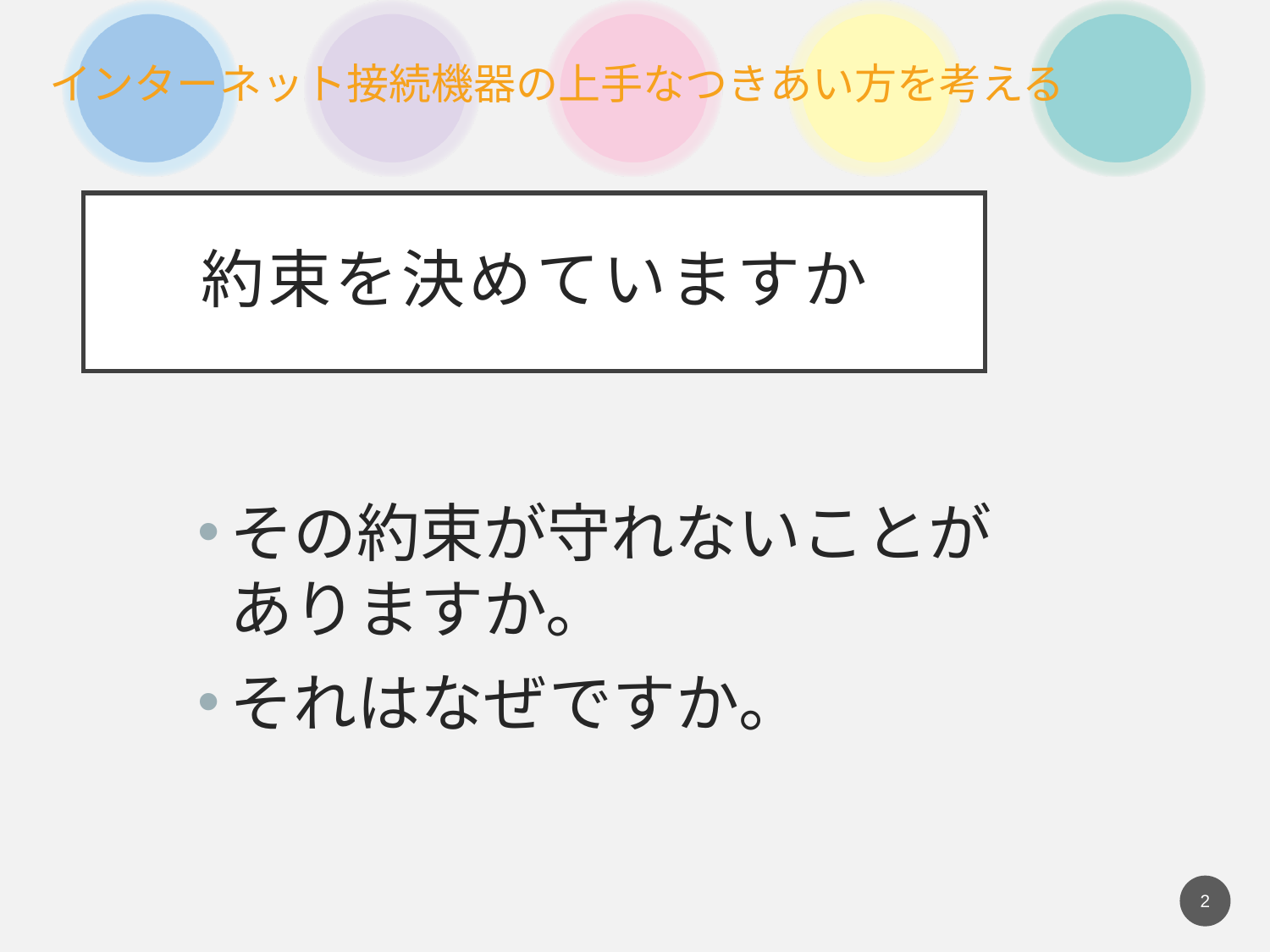

約束を決めていますか
その約束が守れないことがありますか。
それはなぜですか。
2